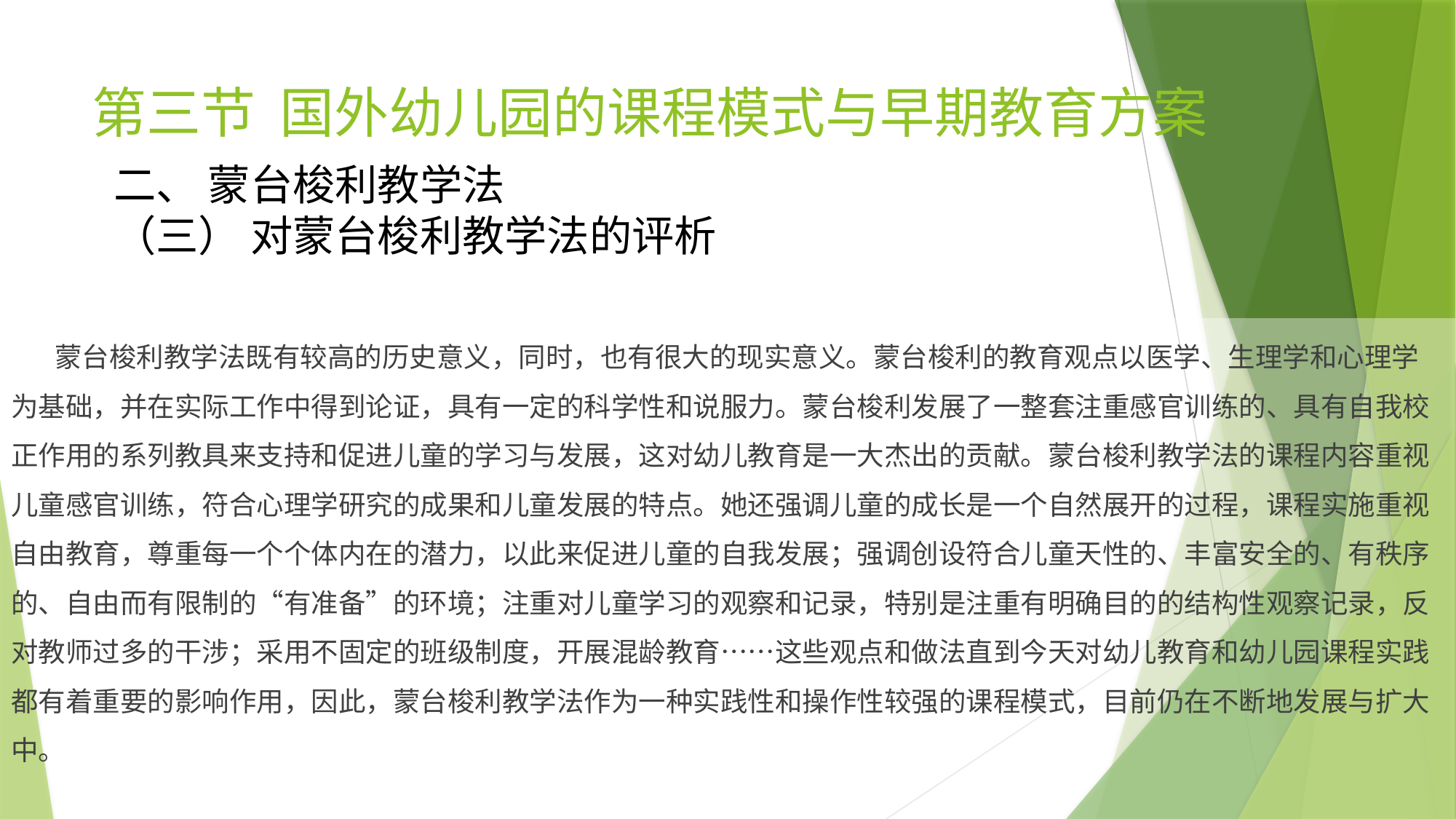

# 第三节  国外幼儿园的课程模式与早期教育方案
二、 蒙台梭利教学法
（三） 对蒙台梭利教学法的评析
      蒙台梭利教学法既有较高的历史意义，同时，也有很大的现实意义。蒙台梭利的教育观点以医学、生理学和心理学为基础，并在实际工作中得到论证，具有一定的科学性和说服力。蒙台梭利发展了一整套注重感官训练的、具有自我校正作用的系列教具来支持和促进儿童的学习与发展，这对幼儿教育是一大杰出的贡献。蒙台梭利教学法的课程内容重视儿童感官训练，符合心理学研究的成果和儿童发展的特点。她还强调儿童的成长是一个自然展开的过程，课程实施重视自由教育，尊重每一个个体内在的潜力，以此来促进儿童的自我发展；强调创设符合儿童天性的、丰富安全的、有秩序的、自由而有限制的“有准备”的环境；注重对儿童学习的观察和记录，特别是注重有明确目的的结构性观察记录，反对教师过多的干涉；采用不固定的班级制度，开展混龄教育……这些观点和做法直到今天对幼儿教育和幼儿园课程实践都有着重要的影响作用，因此，蒙台梭利教学法作为一种实践性和操作性较强的课程模式，目前仍在不断地发展与扩大中。